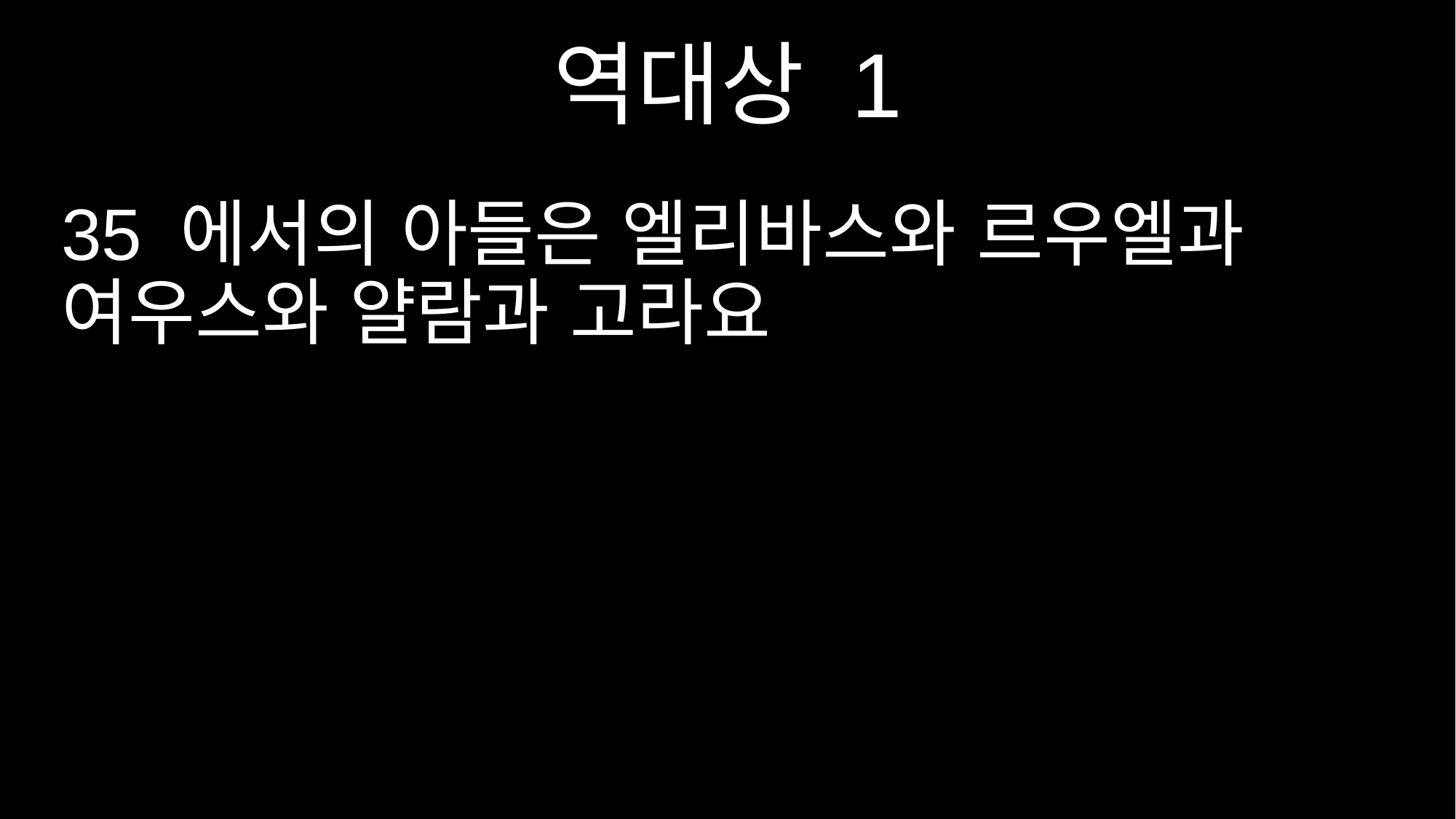

역대상 1
35 에서의 아들은 엘리바스와 르우엘과 여우스와 얄람과 고라요